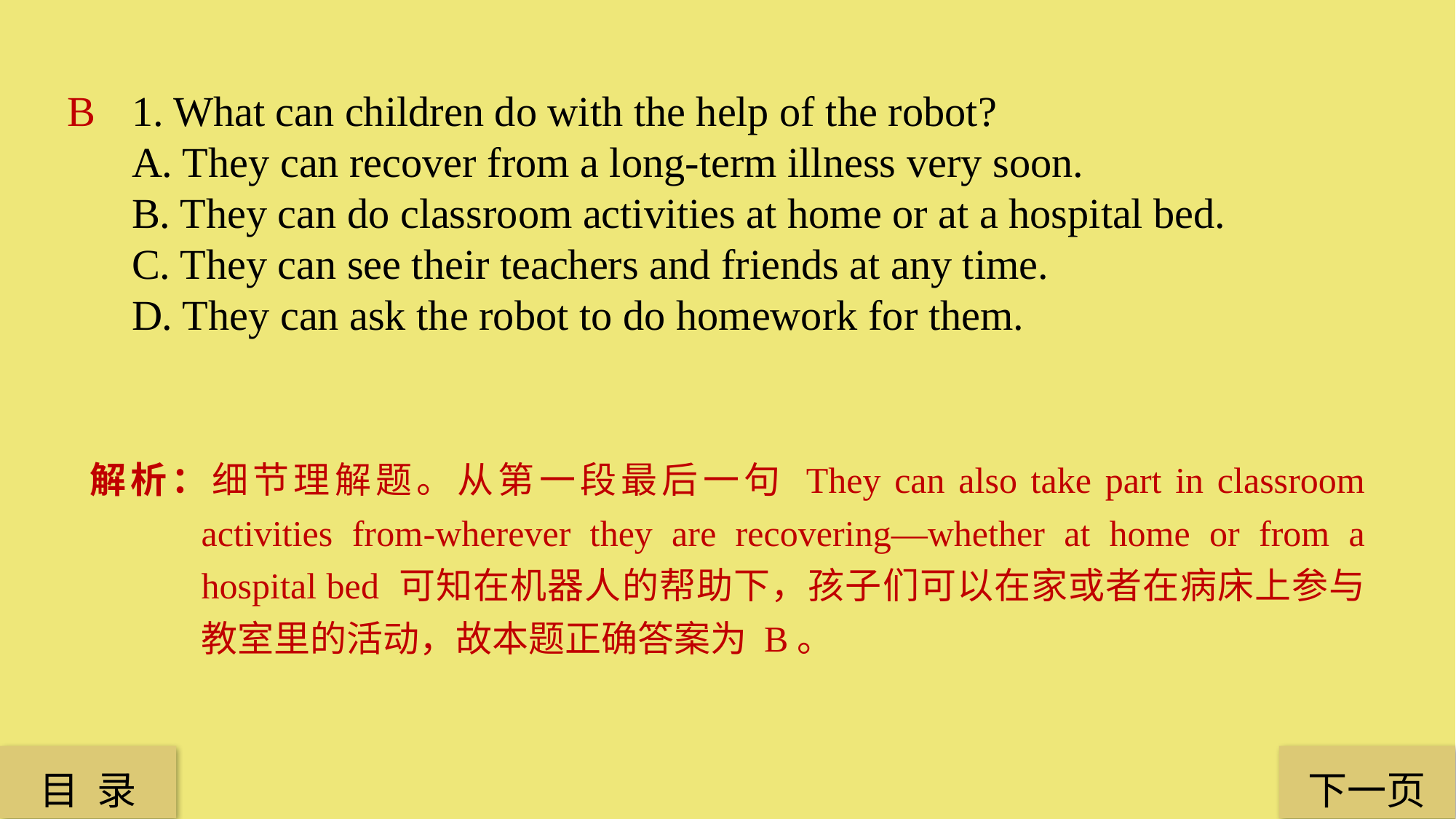

B
1. What can children do with the help of the robot?
A. They can recover from a long-term illness very soon.
B. They can do classroom activities at home or at a hospital bed.
C. They can see their teachers and friends at any time.
D. They can ask the robot to do homework for them.
解析：细节理解题。从第一段最后一句 They can also take part in classroom activities from-wherever they are recovering—whether at home or from a hospital bed 可知在机器人的帮助下，孩子们可以在家或者在病床上参与教室里的活动，故本题正确答案为 B。